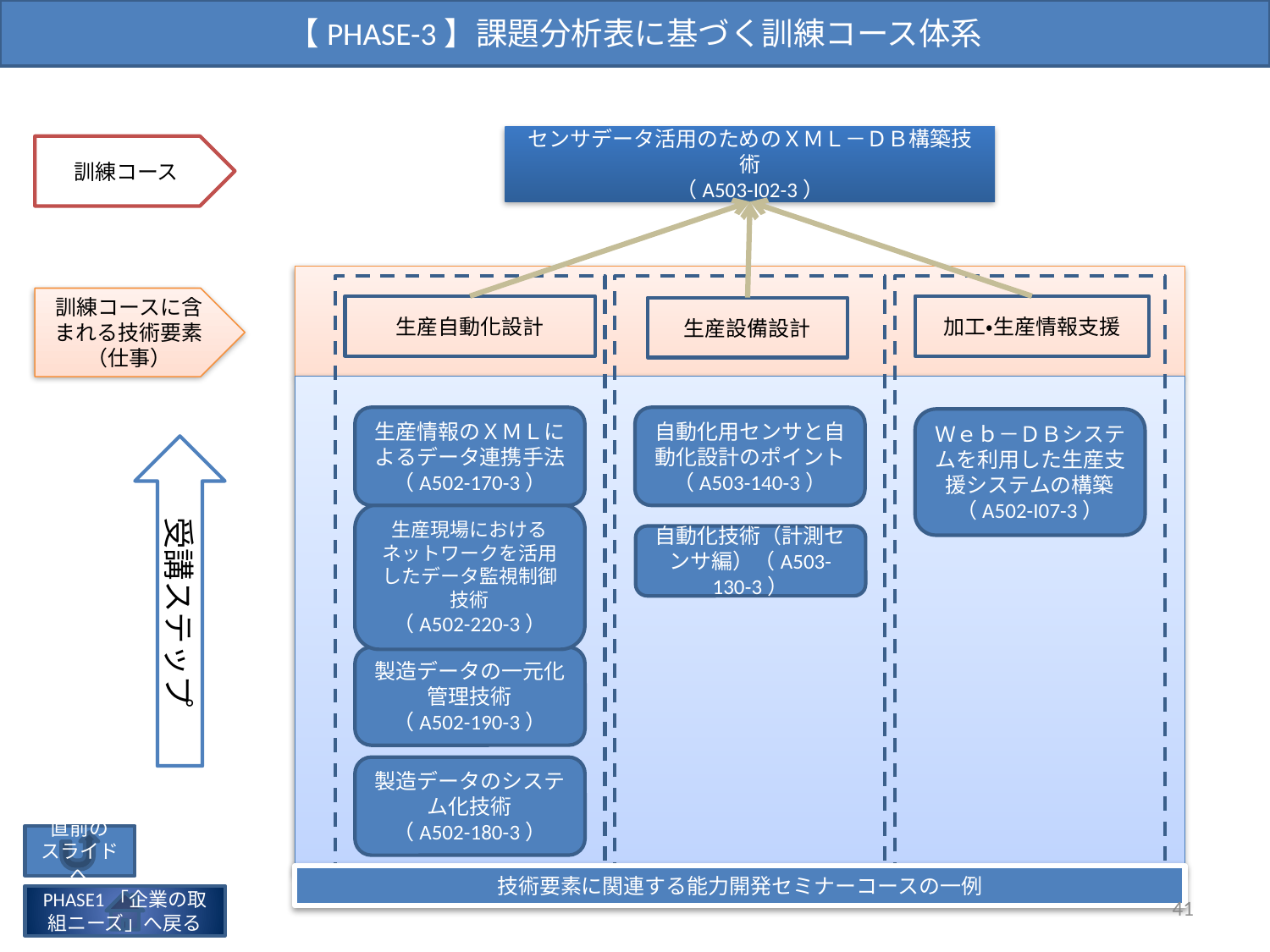

【PHASE-3】課題分析表に基づく訓練コース体系
センサデータ活用のためのＸＭＬ－ＤＢ構築技術
（A503-I02-3）
訓練コース

訓練コースに含まれる技術要素
（仕事）
生産自動化設計
加工・生産情報支援
生産設備設計

生産情報のＸＭＬによるデータ連携手法（A502-170-3）
自動化用センサと自動化設計のポイント（A503-140-3）
Ｗｅｂ－ＤＢシステムを利用した生産支援システムの構築（A502-I07-3）
受講ステップ
生産現場におけるネットワークを活用したデータ監視制御技術
（A502-220-3）
自動化技術（計測センサ編）（A503-130-3）
製造データの一元化管理技術
（A502-190-3）
製造データのシステム化技術
（A502-180-3）
直前の
スライドへ
技術要素に関連する能力開発セミナーコースの一例
41
PHASE1「企業の取組ニーズ」へ戻る